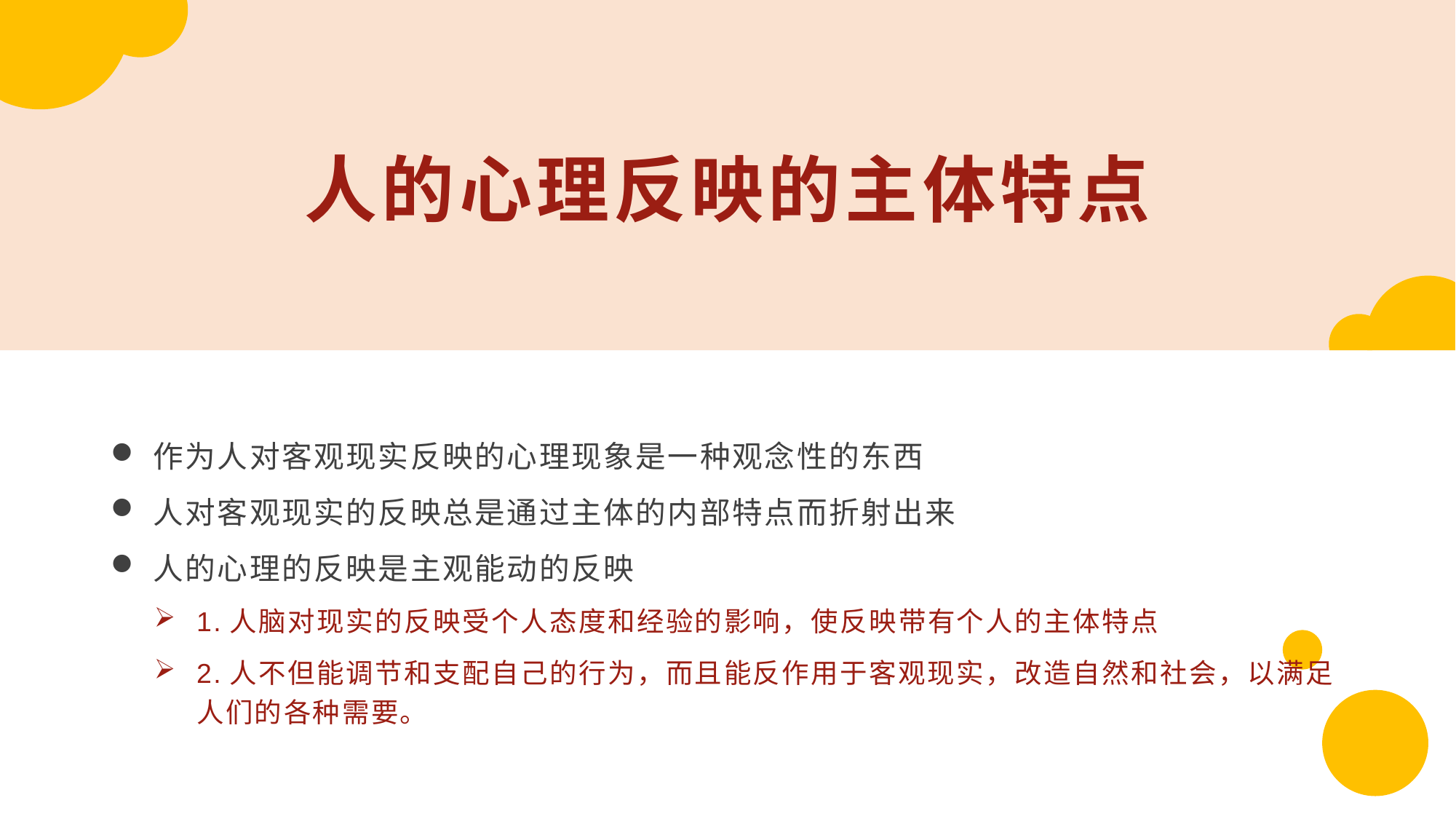

人的心理反映的主体特点

作为人对客观现实反映的心理现象是一种观念性的东西
人对客观现实的反映总是通过主体的内部特点而折射出来
人的心理的反映是主观能动的反映
1.人脑对现实的反映受个人态度和经验的影响，使反映带有个人的主体特点
2.人不但能调节和支配自己的行为，而且能反作用于客观现实，改造自然和社会，以满足人们的各种需要。